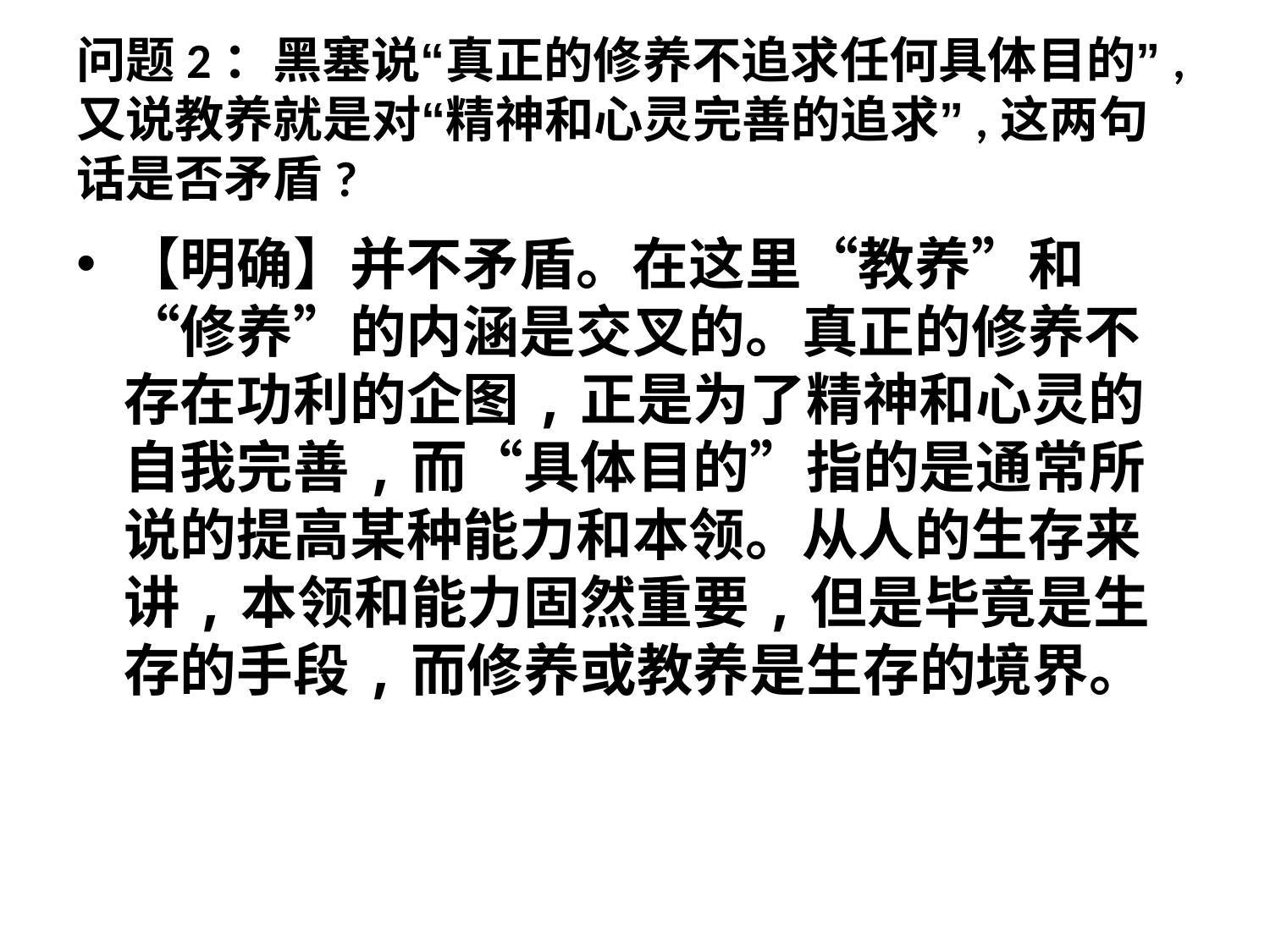

# 问题2：黑塞说“真正的修养不追求任何具体目的”,又说教养就是对“精神和心灵完善的追求”,这两句话是否矛盾?
【明确】并不矛盾。在这里“教养”和“修养”的内涵是交叉的。真正的修养不存在功利的企图,正是为了精神和心灵的自我完善,而“具体目的”指的是通常所说的提高某种能力和本领。从人的生存来讲,本领和能力固然重要,但是毕竟是生存的手段,而修养或教养是生存的境界。